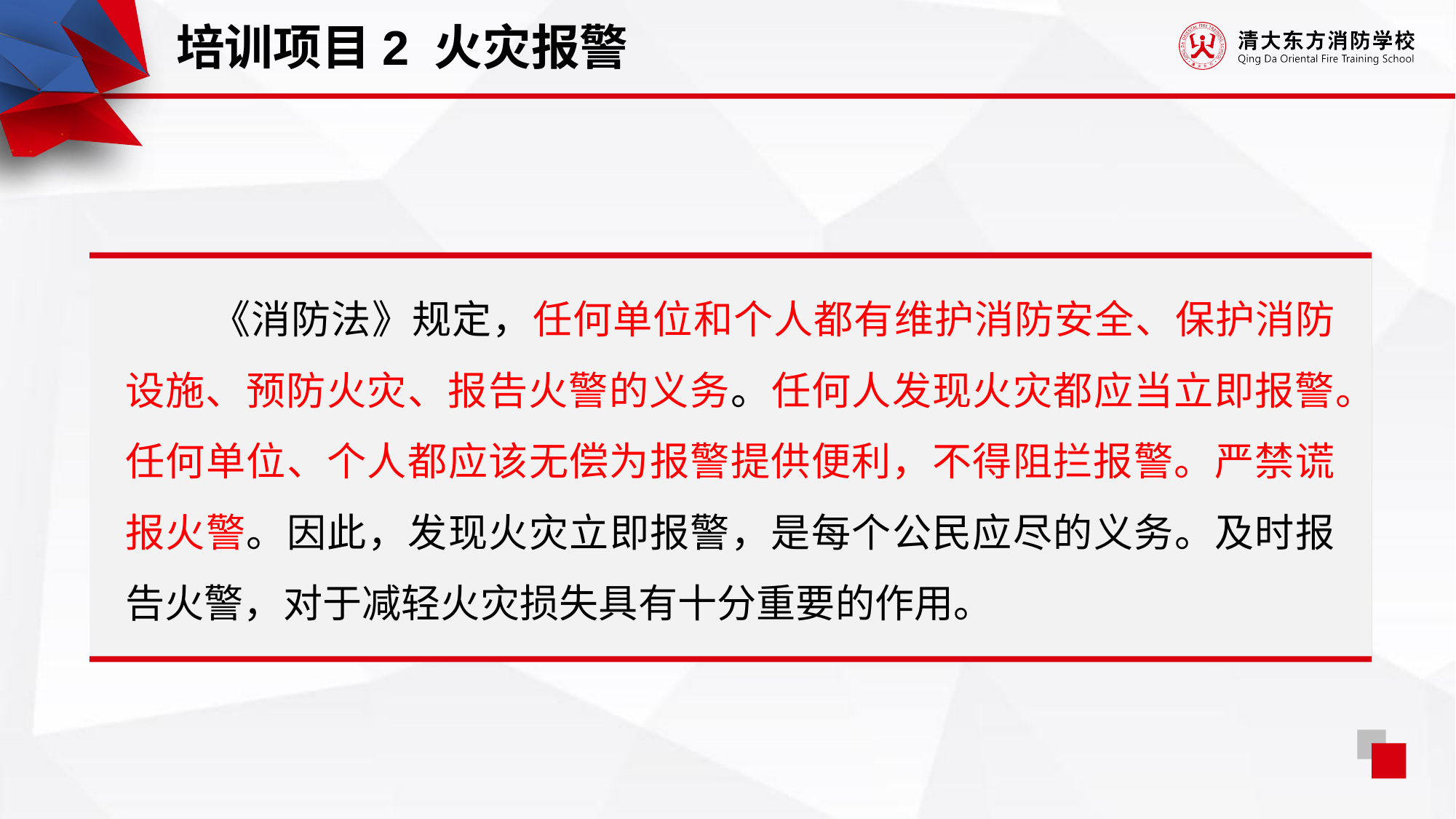

培训项目2 火灾报警

《消防法》规定，任何单位和个人都有维护消防安全、保护消防设施、预防火灾、报告火警的义务。任何人发现火灾都应当立即报警。任何单位、个人都应该无偿为报警提供便利，不得阻拦报警。严禁谎报火警。因此，发现火灾立即报警，是每个公民应尽的义务。及时报告火警，对于减轻火灾损失具有十分重要的作用。